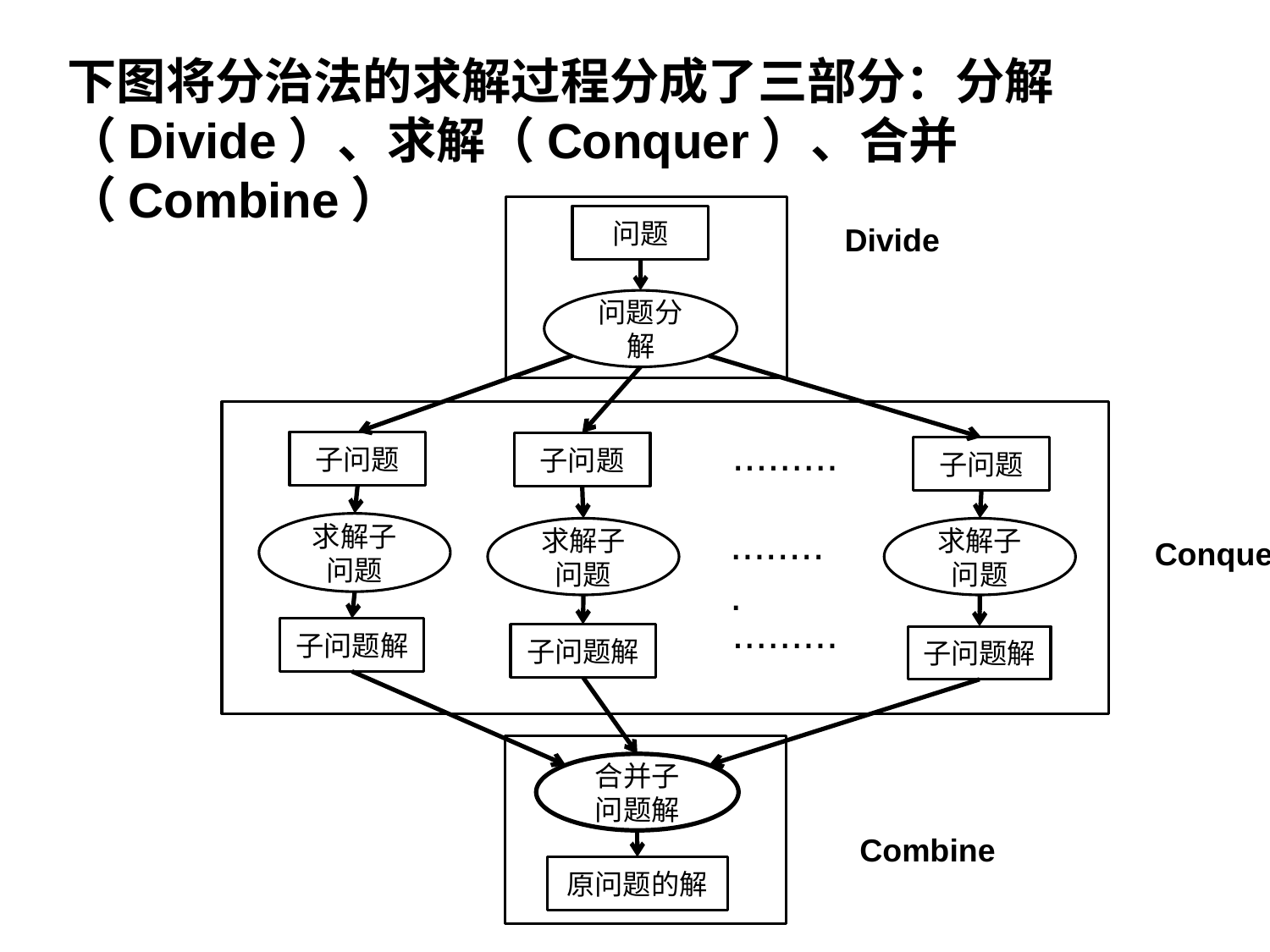

下图将分治法的求解过程分成了三部分：分解（Divide）、求解（Conquer）、合并（Combine）

问题
Divide
问题分解

.........
子问题
子问题
子问题
.........
求解子
问题
求解子
问题
求解子
问题
Conquer
.........
子问题解
子问题解
子问题解

合并子
问题解
Combine
原问题的解